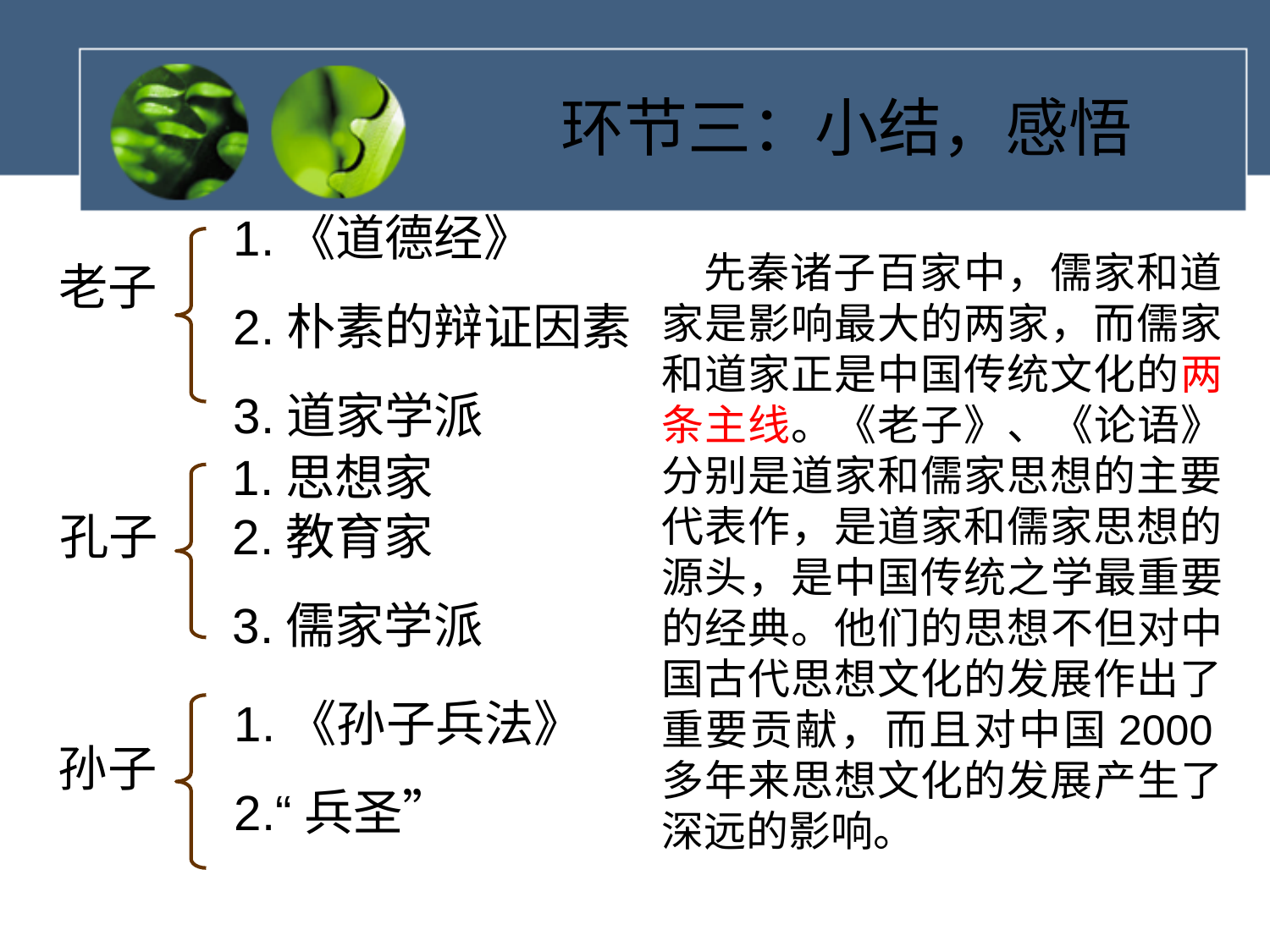

# 环节三：小结，感悟
1.《道德经》
2.朴素的辩证因素
3.道家学派

先秦诸子百家中，儒家和道家是影响最大的两家，而儒家和道家正是中国传统文化的两条主线。《老子》、《论语》分别是道家和儒家思想的主要代表作，是道家和儒家思想的源头，是中国传统之学最重要的经典。他们的思想不但对中国古代思想文化的发展作出了重要贡献，而且对中国2000多年来思想文化的发展产生了深远的影响。
老子
1.思想家
2.教育家
3.儒家学派

孔子
1.《孙子兵法》
2.“兵圣”

孙子